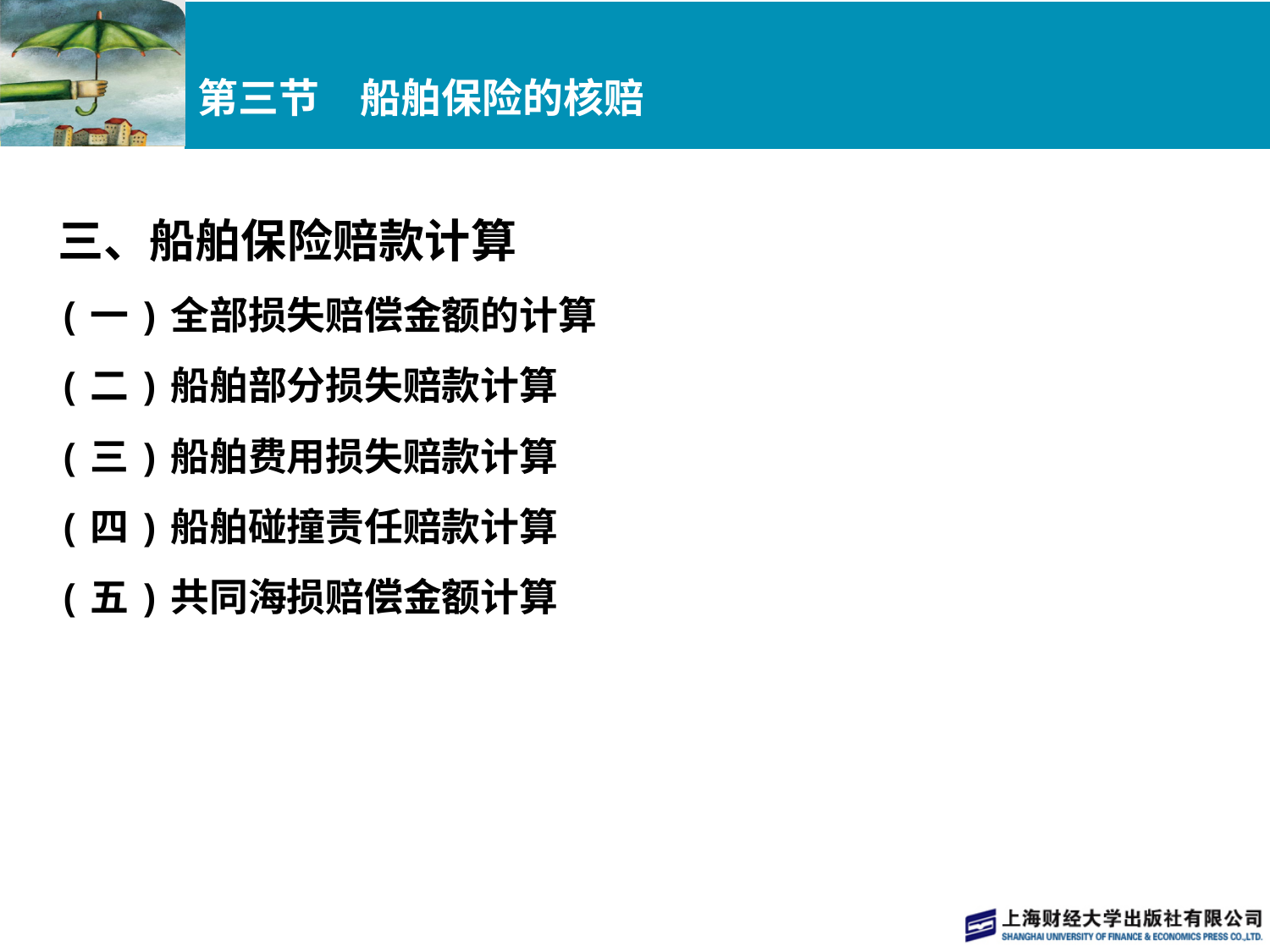

# 第三节　船舶保险的核赔
三、船舶保险赔款计算
(一)全部损失赔偿金额的计算
(二)船舶部分损失赔款计算
(三)船舶费用损失赔款计算
(四)船舶碰撞责任赔款计算
(五)共同海损赔偿金额计算